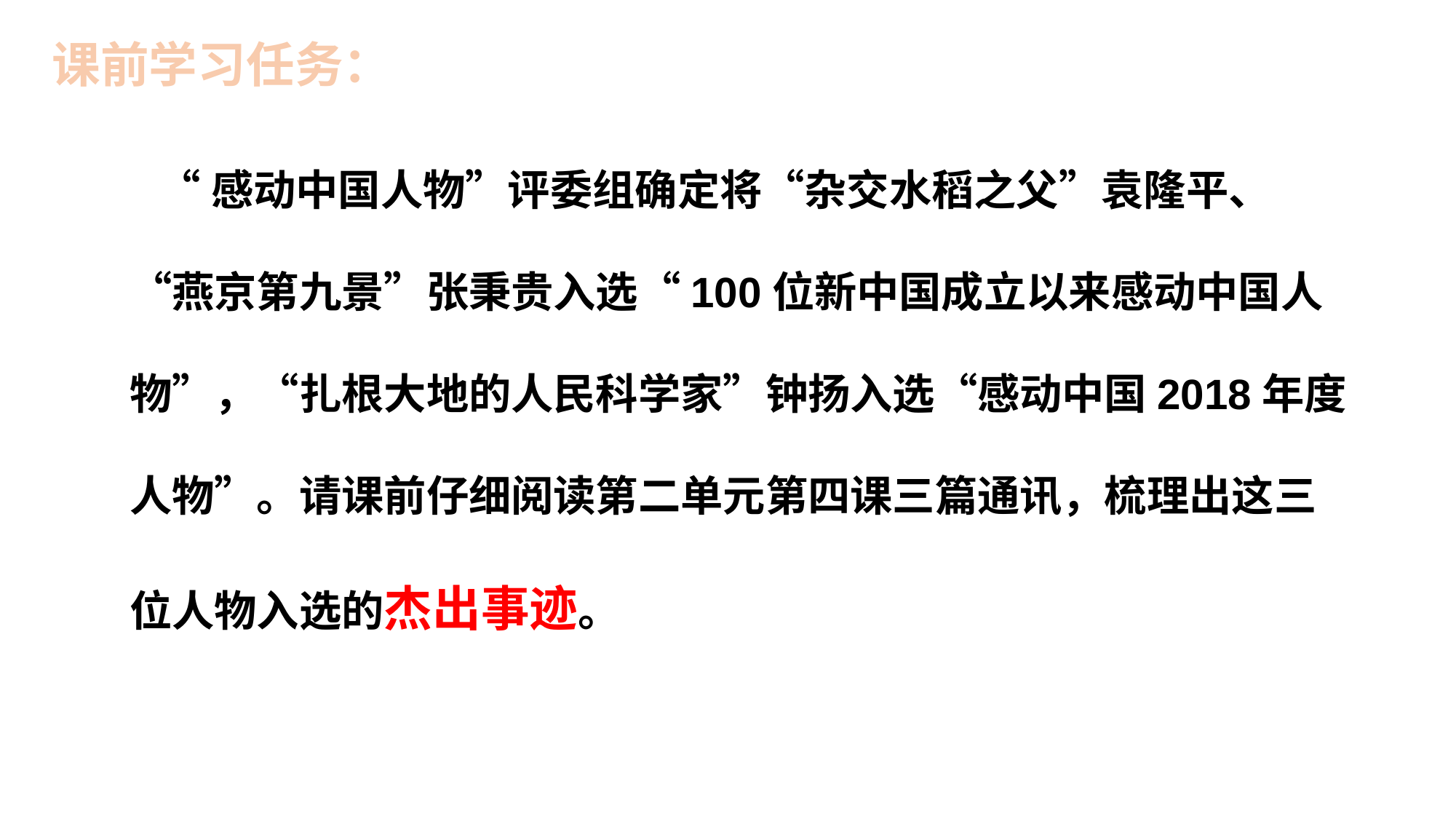

课前学习任务：
   “感动中国人物”评委组确定将“杂交水稻之父”袁隆平、“燕京第九景”张秉贵入选“100位新中国成立以来感动中国人物”，“扎根大地的人民科学家”钟扬入选“感动中国2018年度人物”。请课前仔细阅读第二单元第四课三篇通讯，梳理出这三位人物入选的杰出事迹。